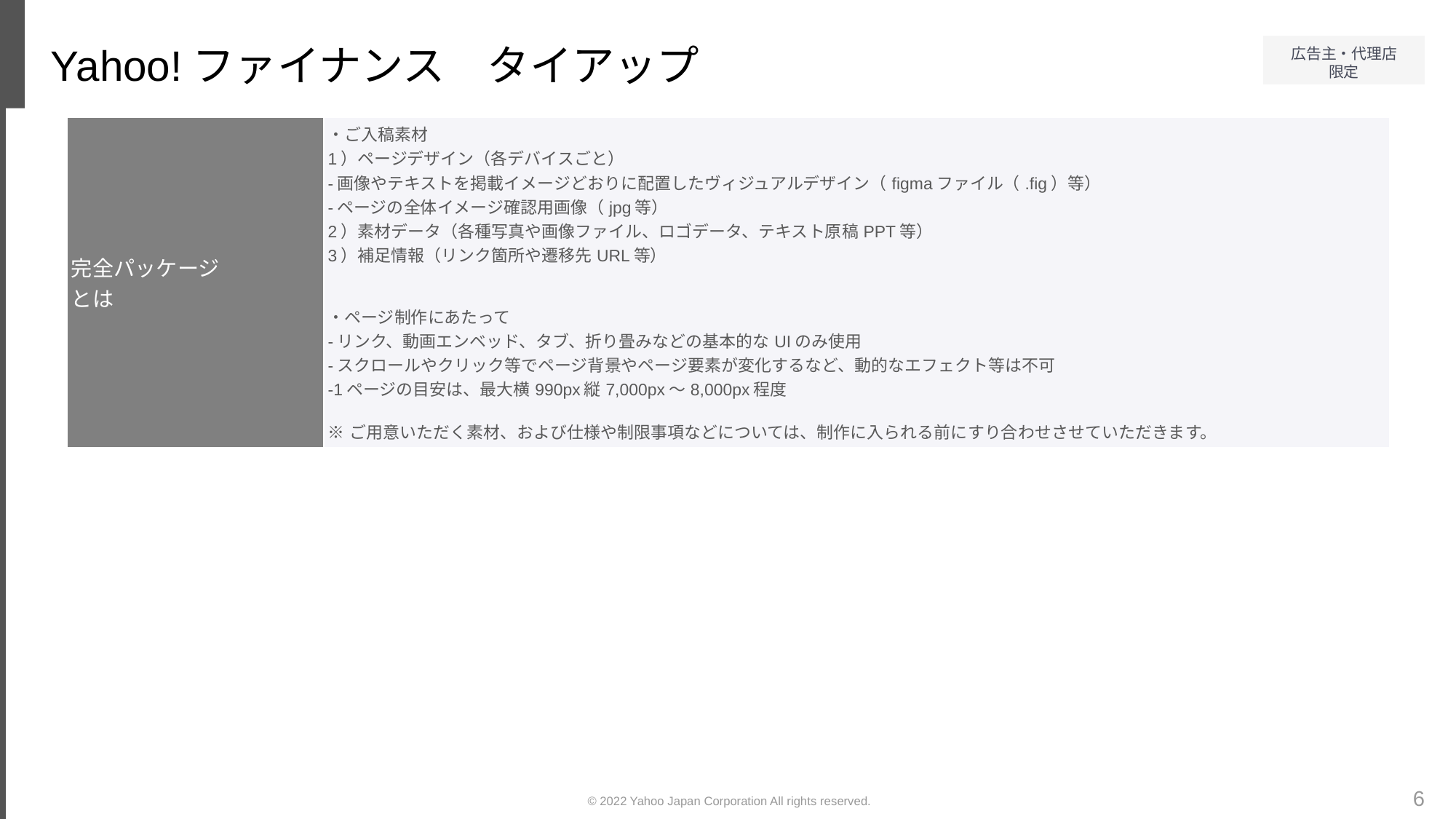

Yahoo!ファイナンス　タイアップ
| 完全パッケージ とは | ・ご入稿素材 1）ページデザイン（各デバイスごと） -画像やテキストを掲載イメージどおりに配置したヴィジュアルデザイン（figmaファイル（.fig）等） -ページの全体イメージ確認用画像（jpg等） 2）素材データ（各種写真や画像ファイル、ロゴデータ、テキスト原稿PPT等） 3）補足情報（リンク箇所や遷移先URL等） ・ページ制作にあたって -リンク、動画エンベッド、タブ、折り畳みなどの基本的なUIのみ使用 -スクロールやクリック等でページ背景やページ要素が変化するなど、動的なエフェクト等は不可 -1ページの目安は、最大横990px縦7,000px〜8,000px程度 ※ご用意いただく素材、および仕様や制限事項などについては、制作に入られる前にすり合わせさせていただきます。 |
| --- | --- |
6